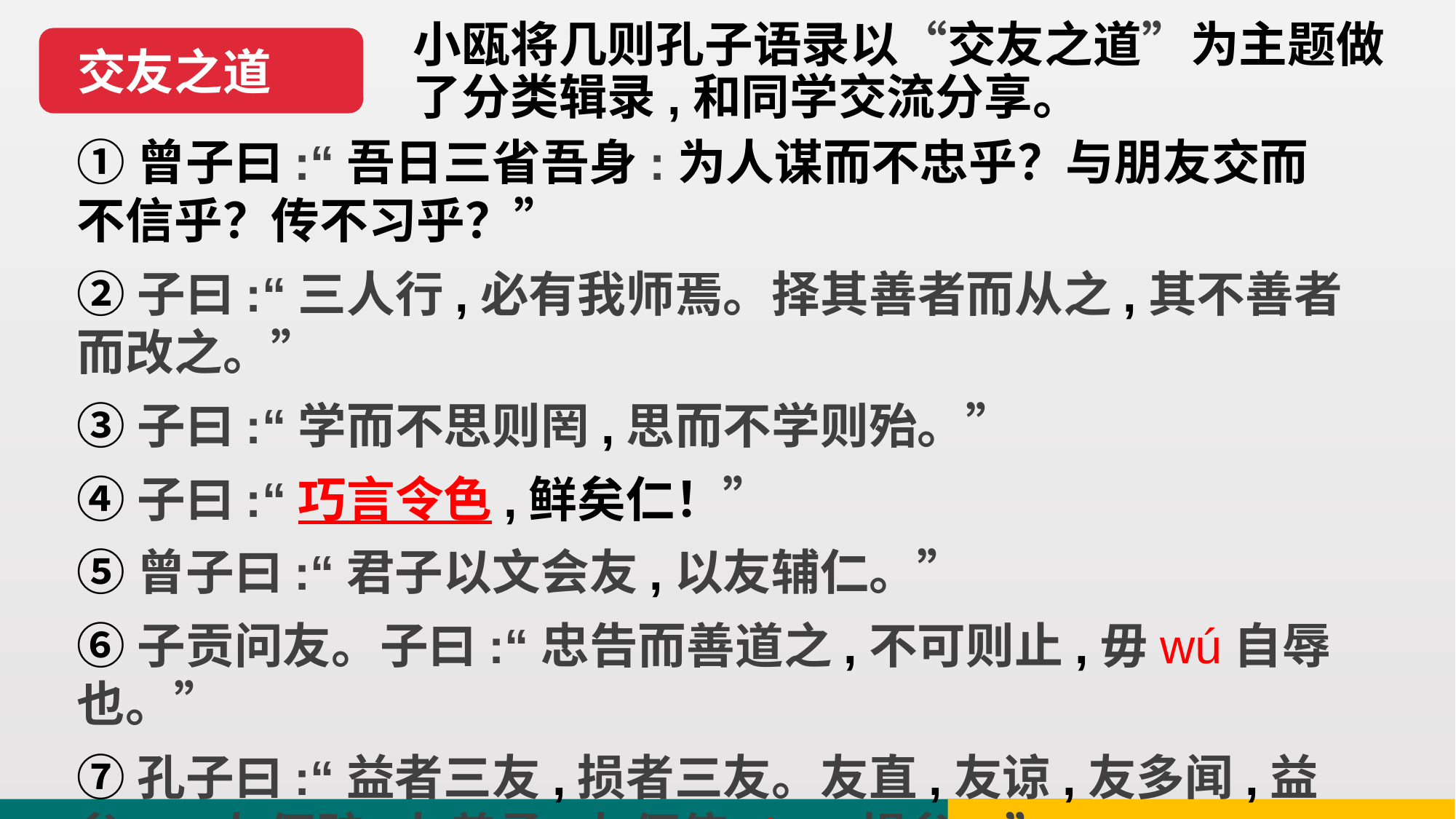

小瓯将几则孔子语录以“交友之道”为主题做了分类辑录,和同学交流分享。

交友之道
①曾子曰:“吾日三省吾身:为人谋而不忠乎？与朋友交而不信乎？传不习乎？”
②子曰:“三人行,必有我师焉。择其善者而从之,其不善者而改之。”
③子曰:“学而不思则罔,思而不学则殆。”
④子曰:“巧言令色,鲜矣仁！”
⑤曾子曰:“君子以文会友,以友辅仁。”
⑥子贡问友。子曰:“忠告而善道之,不可则止,毋wú自辱也。”
⑦孔子曰:“益者三友,损者三友。友直,友谅,友多闻,益矣。    友便辟,友善柔,友便侫nìng,损矣。”